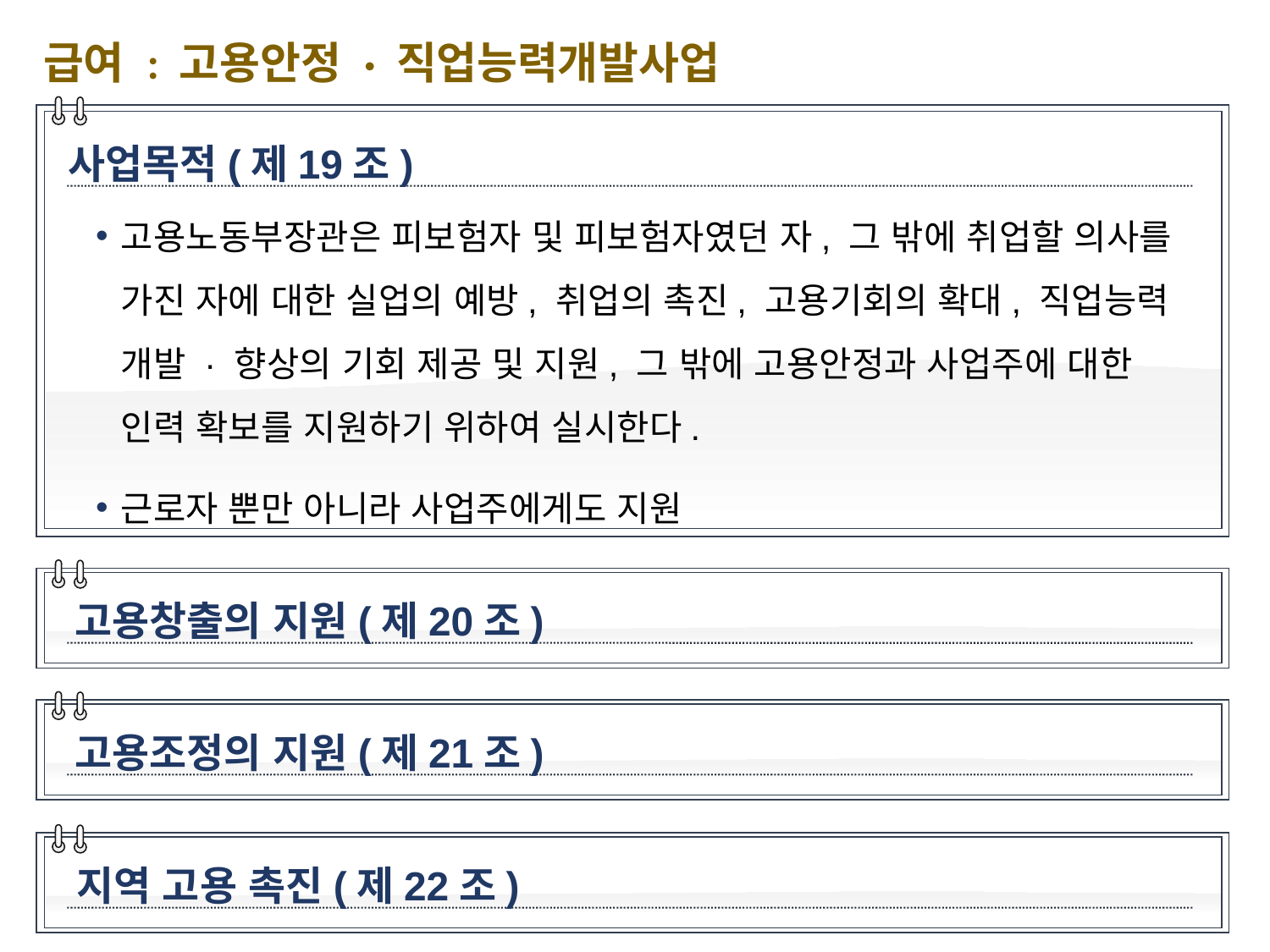

급여 : 고용안정 · 직업능력개발사업

사업목적(제19조)

고용노동부장관은 피보험자 및 피보험자였던 자, 그 밖에 취업할 의사를 가진 자에 대한 실업의 예방, 취업의 촉진, 고용기회의 확대, 직업능력 개발 · 향상의 기회 제공 및 지원, 그 밖에 고용안정과 사업주에 대한 인력 확보를 지원하기 위하여 실시한다.
근로자 뿐만 아니라 사업주에게도 지원

고용창출의 지원(제20조)

고용조정의 지원(제21조)

지역 고용 촉진(제22조)